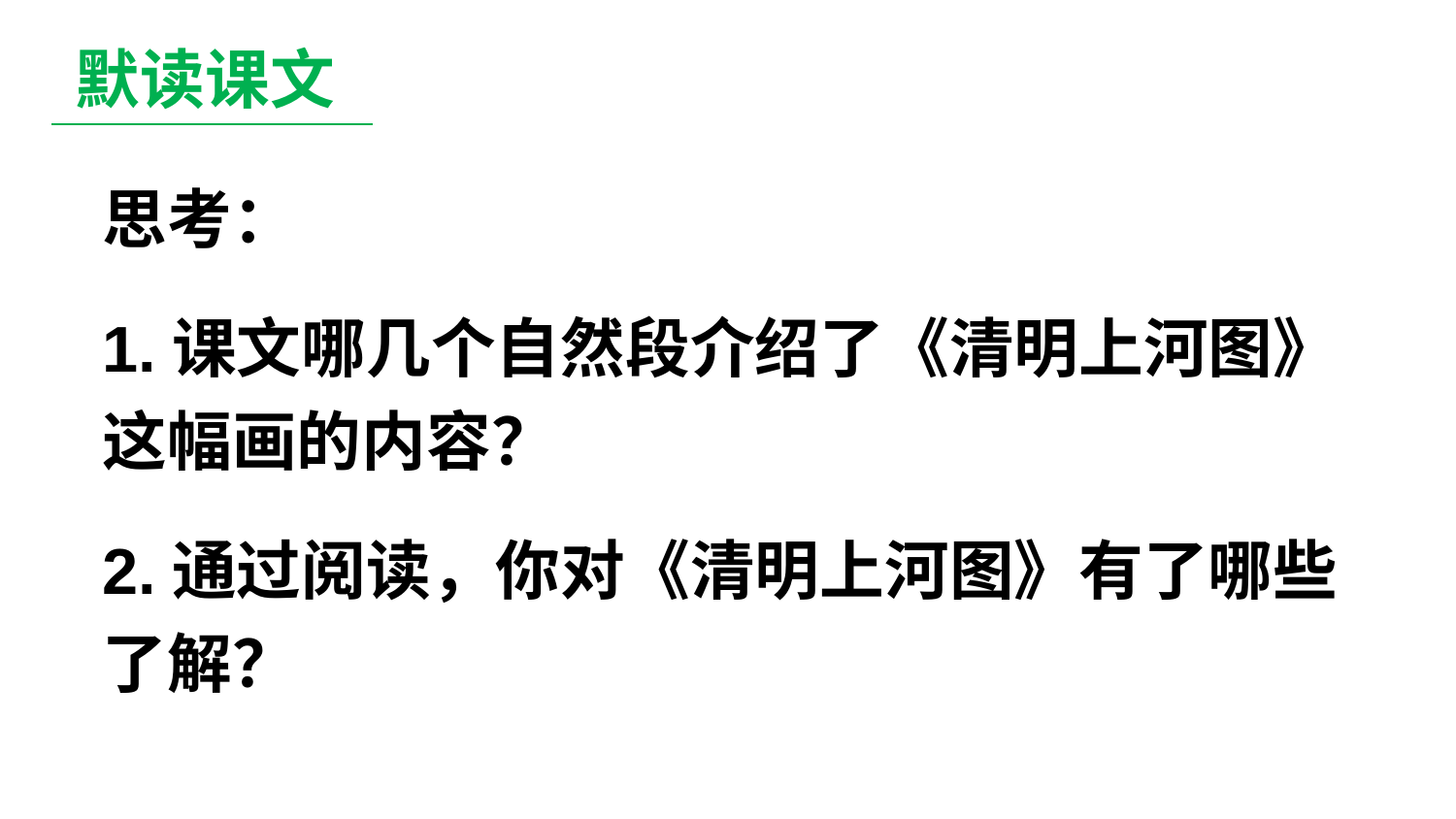

默读课文

思考：
1.课文哪几个自然段介绍了《清明上河图》这幅画的内容？
2.通过阅读，你对《清明上河图》有了哪些了解？